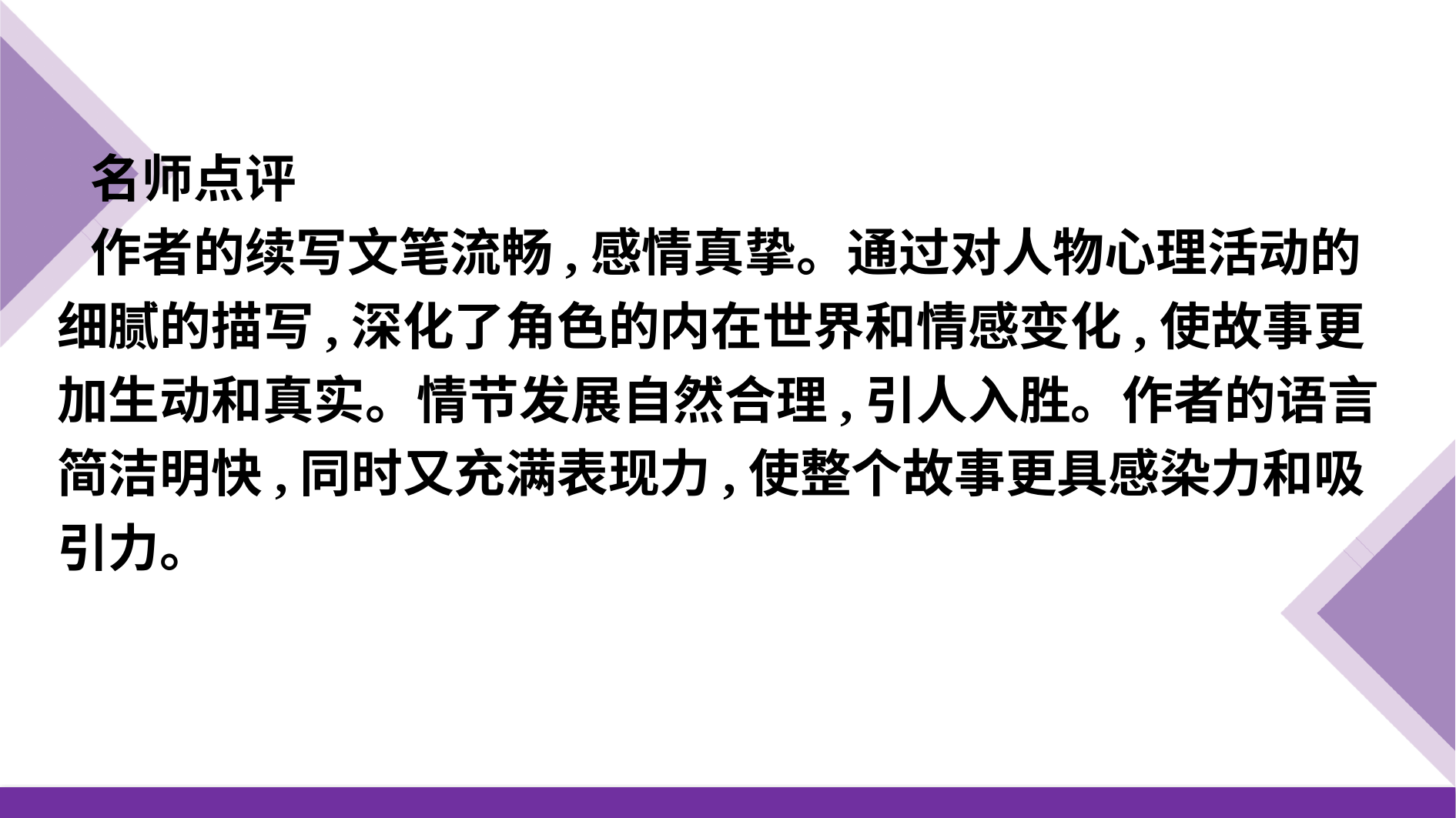

名师点评
作者的续写文笔流畅,感情真挚。通过对人物心理活动的细腻的描写,深化了角色的内在世界和情感变化,使故事更加生动和真实。情节发展自然合理,引人入胜。作者的语言简洁明快,同时又充满表现力,使整个故事更具感染力和吸引力。